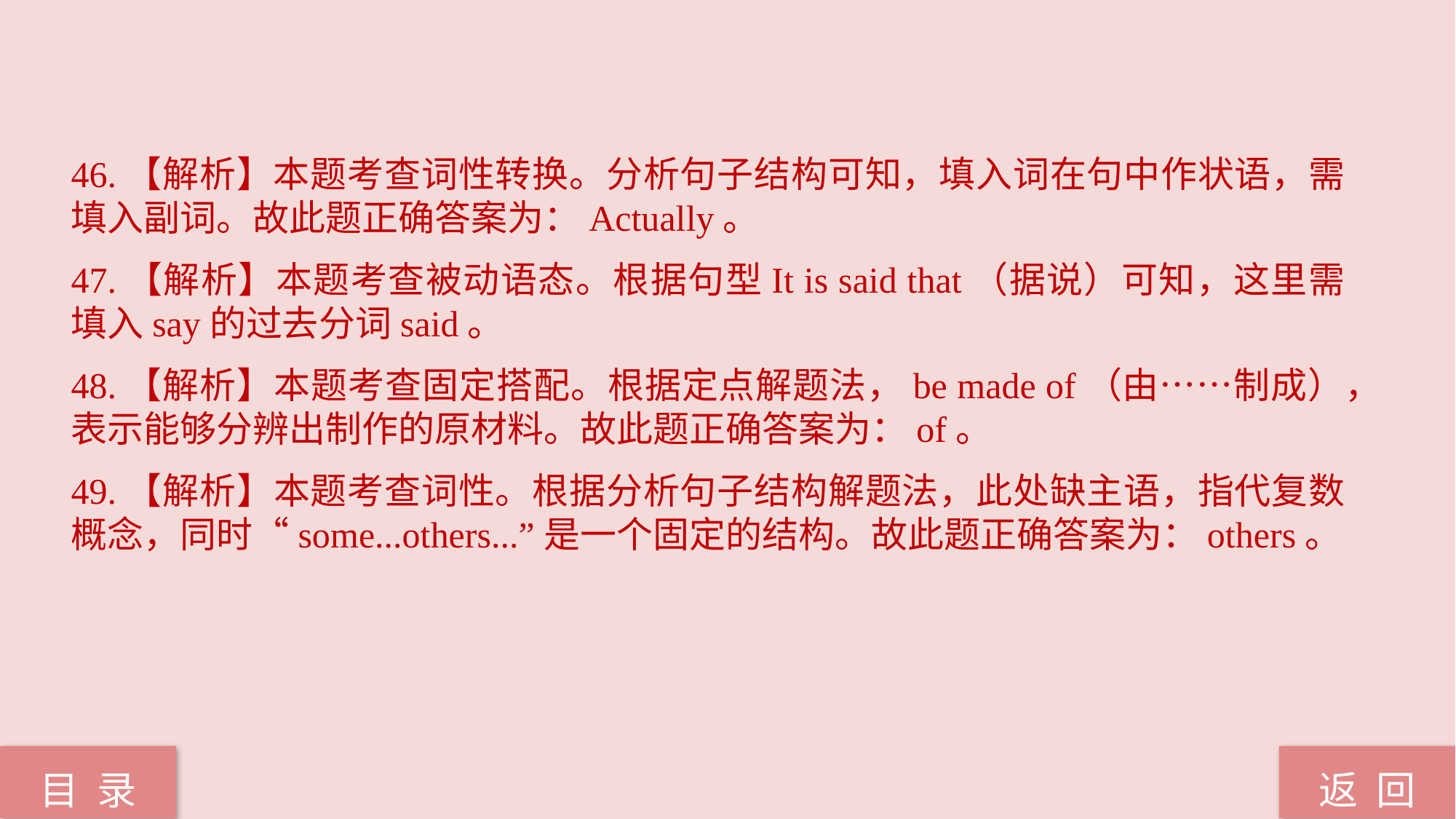

46.【解析】本题考查词性转换。分析句子结构可知，填入词在句中作状语，需填入副词。故此题正确答案为：Actually。
47.【解析】本题考查被动语态。根据句型It is said that（据说）可知，这里需填入say的过去分词said。
48.【解析】本题考查固定搭配。根据定点解题法，be made of（由……制成），表示能够分辨出制作的原材料。故此题正确答案为：of。
49.【解析】本题考查词性。根据分析句子结构解题法，此处缺主语，指代复数概念，同时“some...others...”是一个固定的结构。故此题正确答案为：others。
返  回